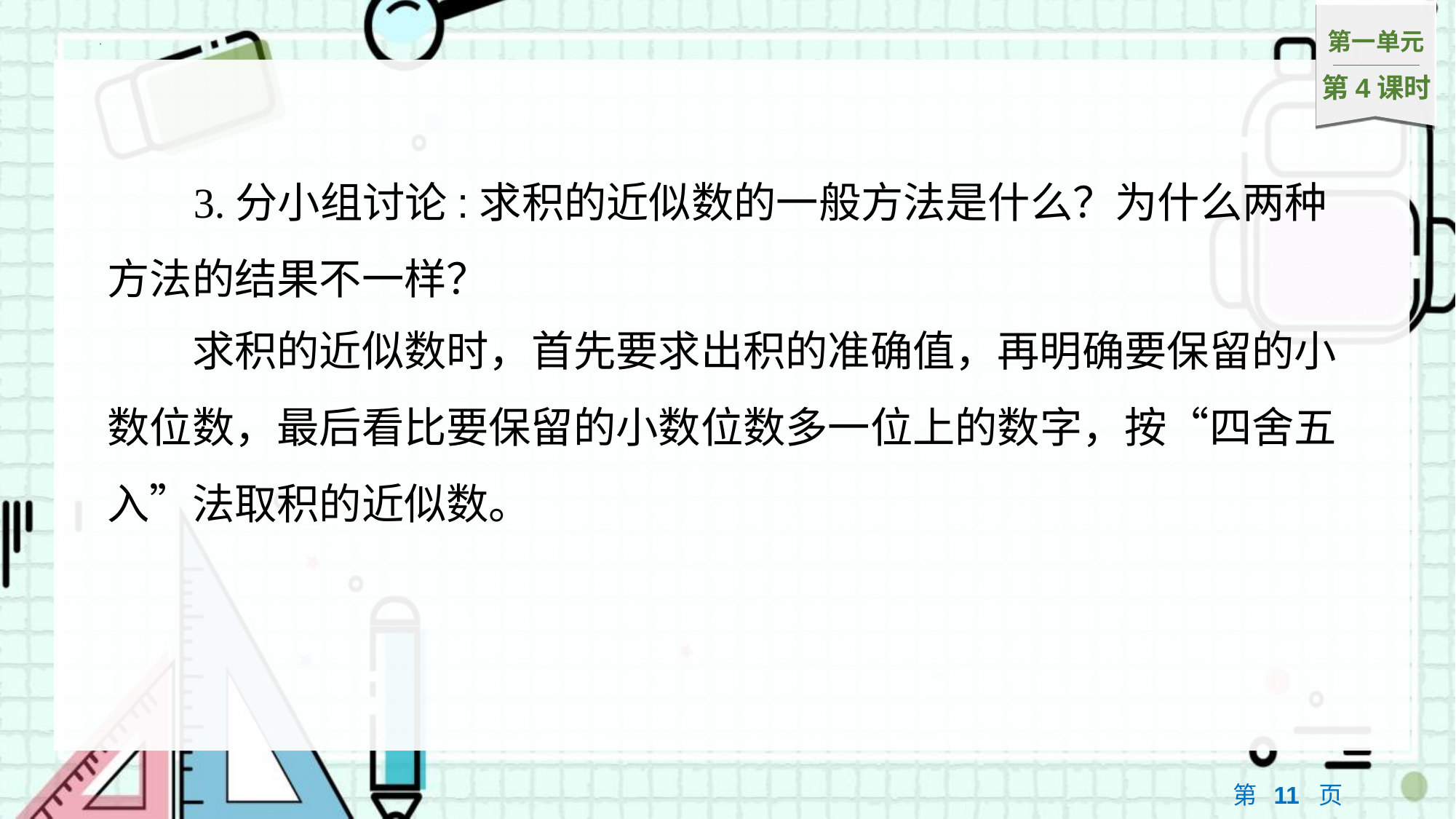

3.分小组讨论:求积的近似数的一般方法是什么？为什么两种方法的结果不一样？
　　求积的近似数时，首先要求出积的准确值，再明确要保留的小数位数，最后看比要保留的小数位数多一位上的数字，按“四舍五入”法取积的近似数。